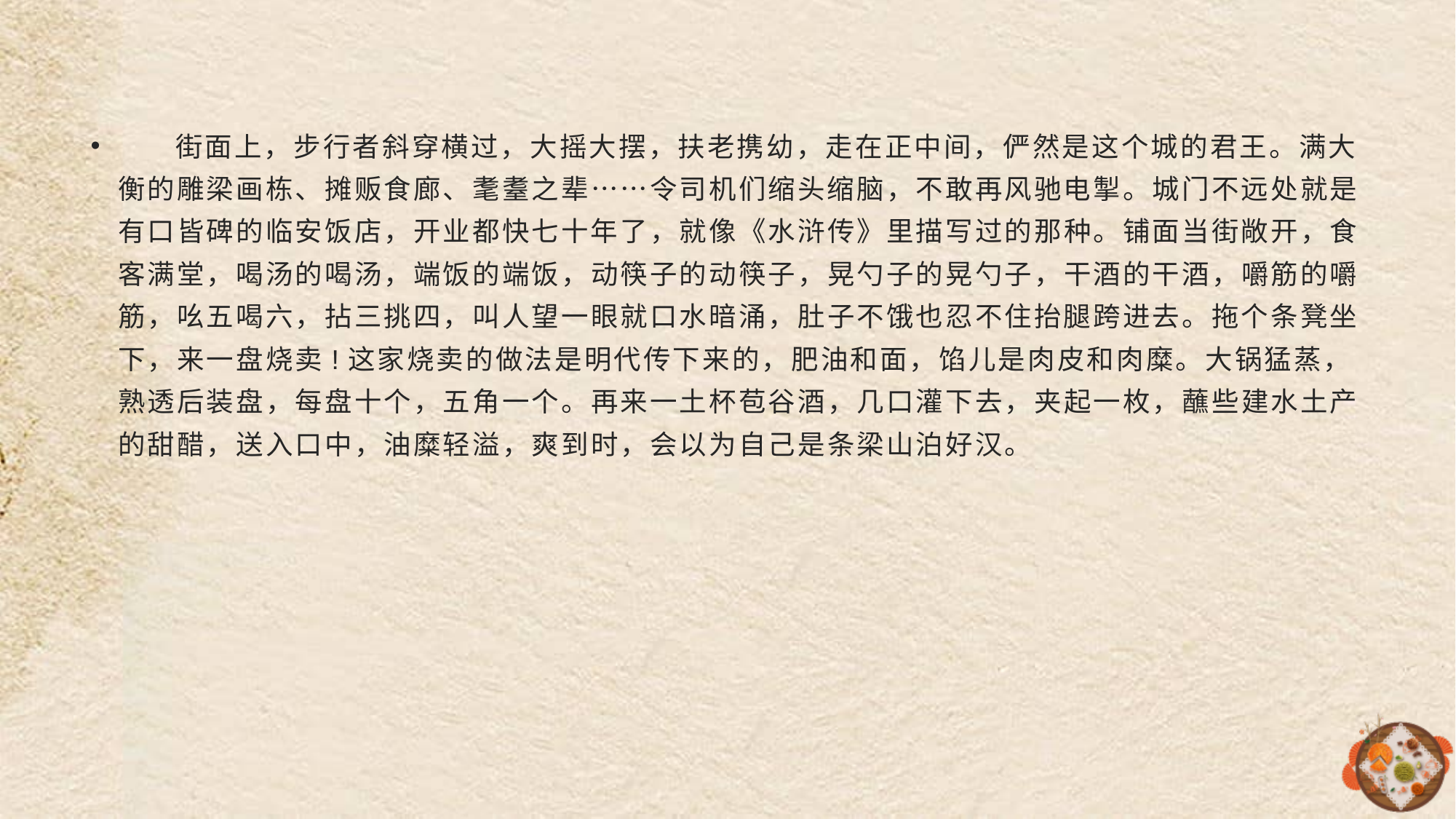

#
      街面上，步行者斜穿横过，大摇大摆，扶老携幼，走在正中间，俨然是这个城的君王。满大衡的雕梁画栋、摊贩食廊、耄耋之辈……令司机们缩头缩脑，不敢再风驰电掣。城门不远处就是有口皆碑的临安饭店，开业都快七十年了，就像《水浒传》里描写过的那种。铺面当街敞开，食客满堂，喝汤的喝汤，端饭的端饭，动筷子的动筷子，晃勺子的晃勺子，干酒的干酒，嚼筋的嚼筋，吆五喝六，拈三挑四，叫人望一眼就口水暗涌，肚子不饿也忍不住抬腿跨进去。拖个条凳坐下，来一盘烧卖!这家烧卖的做法是明代传下来的，肥油和面，馅儿是肉皮和肉糜。大锅猛蒸，熟透后装盘，每盘十个，五角一个。再来一土杯苞谷酒，几口灌下去，夹起一枚，蘸些建水土产的甜醋，送入口中，油糜轻溢，爽到时，会以为自己是条梁山泊好汉。